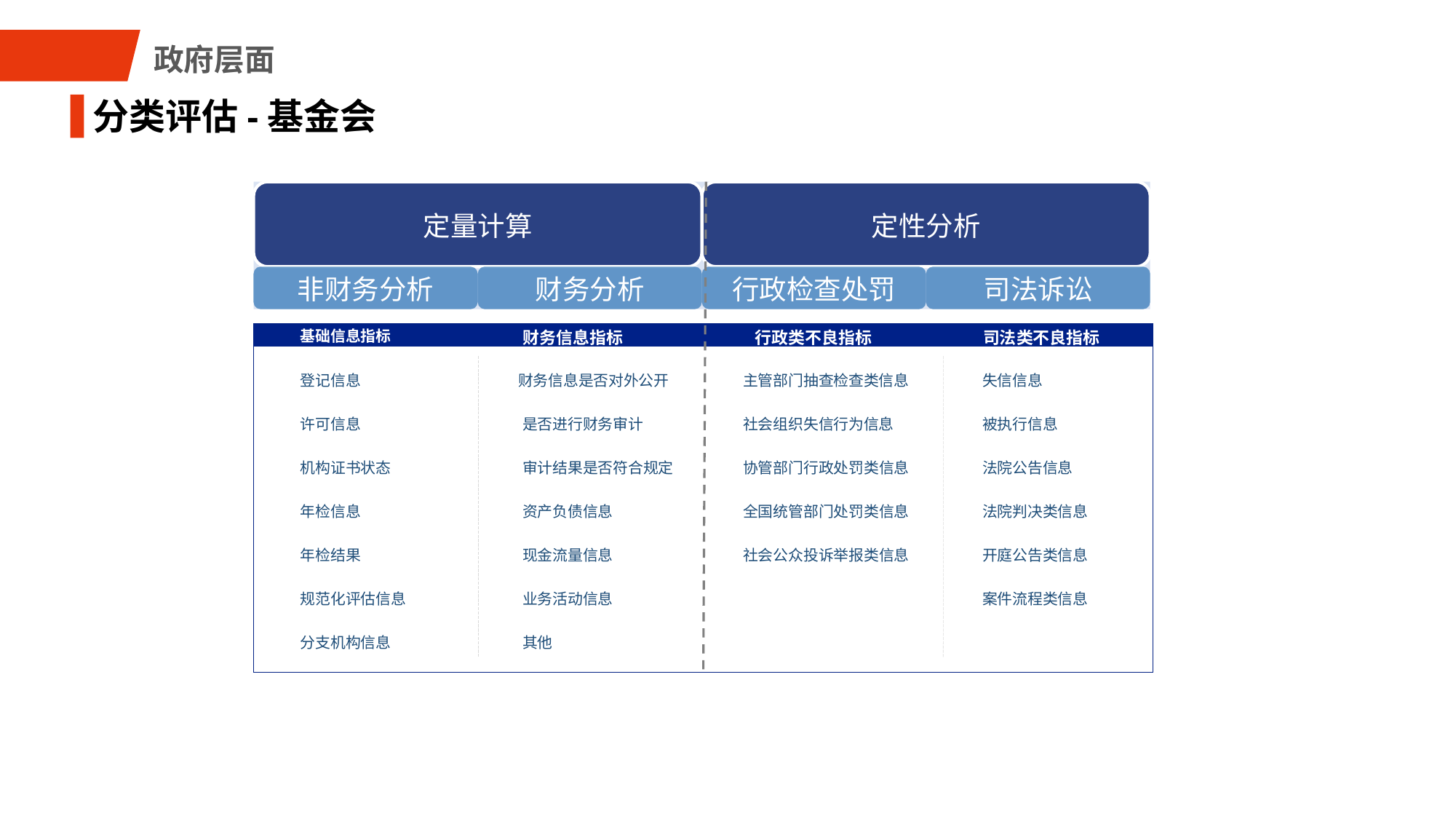

政府层面
分类评估-基金会

定量计算
非财务分析
财务分析
行政检查处罚
司法诉讼
定性分析
| 基础信息指标 | 财务信息指标 | 行政类不良指标 | 司法类不良指标 |
| --- | --- | --- | --- |
| 登记信息 许可信息 机构证书状态 年检信息 年检结果 规范化评估信息 分支机构信息 | 财务信息是否对外公开 是否进行财务审计 审计结果是否符合规定 资产负债信息 现金流量信息 业务活动信息 其他 | 主管部门抽查检查类信息 社会组织失信行为信息 协管部门行政处罚类信息 全国统管部门处罚类信息 社会公众投诉举报类信息 | 失信信息 被执行信息 法院公告信息 法院判决类信息 开庭公告类信息 案件流程类信息 |